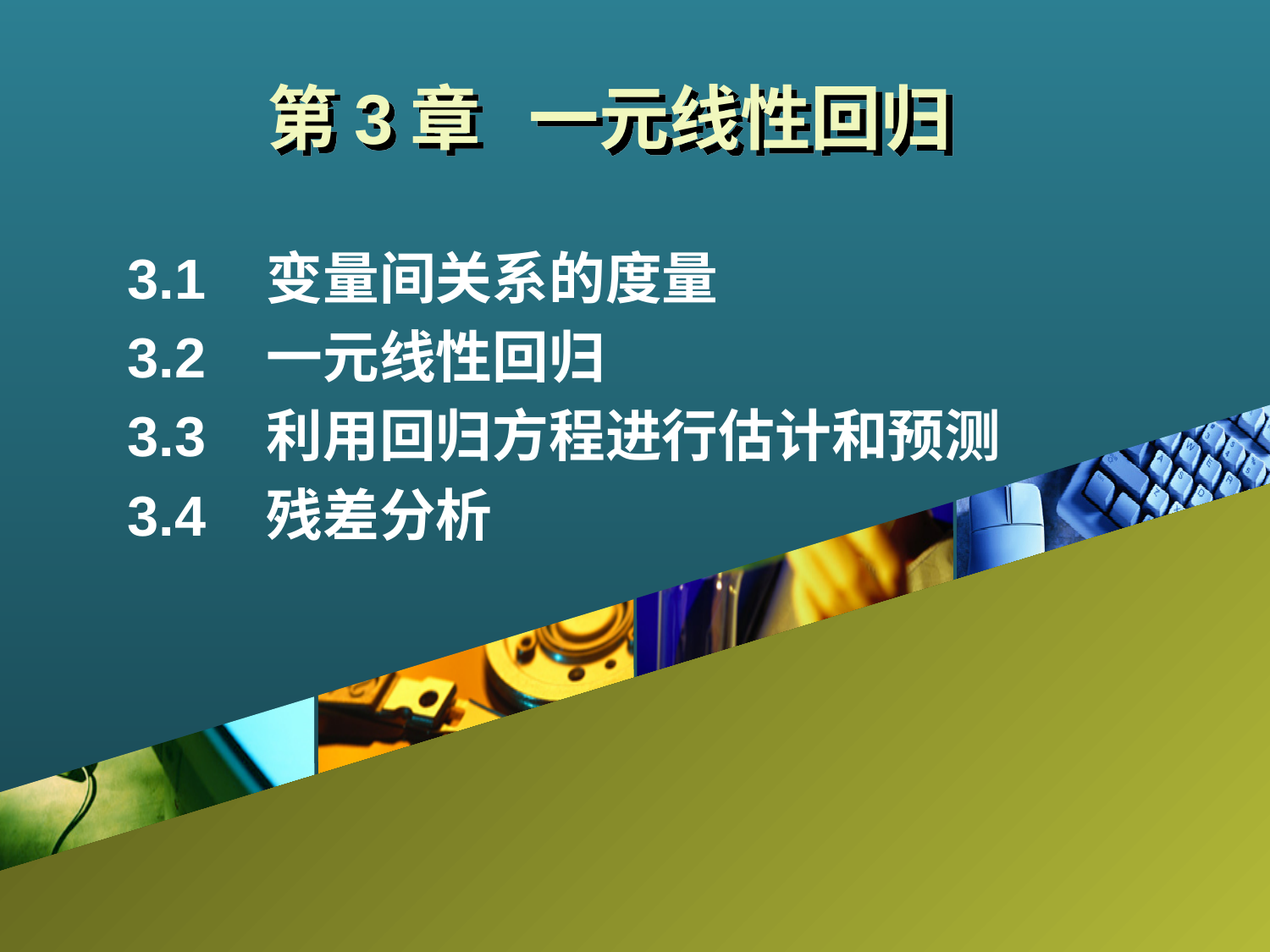

# 第3章   一元线性回归
3.1   变量间关系的度量
3.2   一元线性回归
3.3   利用回归方程进行估计和预测
3.4   残差分析